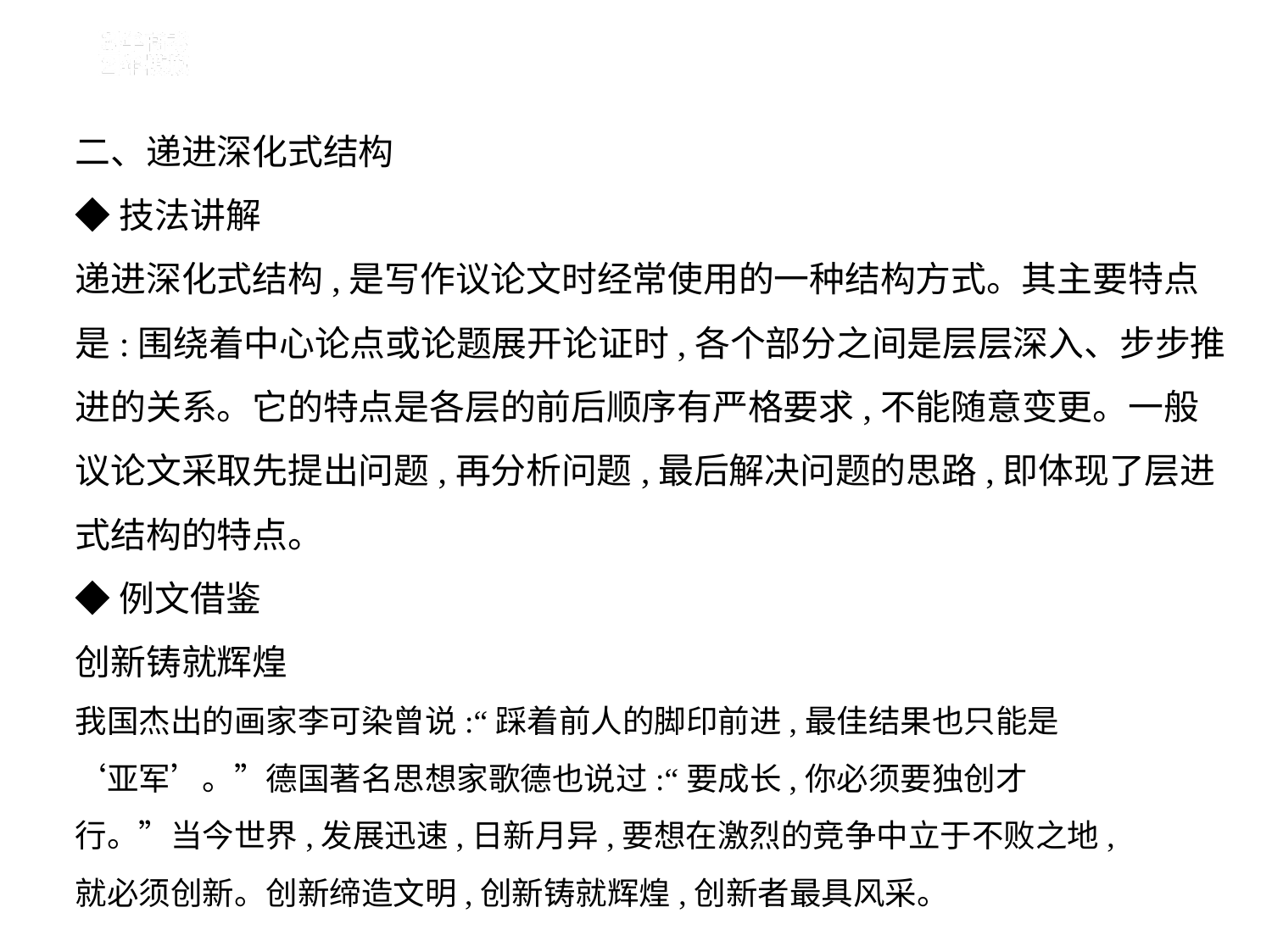

二、递进深化式结构
◆技法讲解
递进深化式结构,是写作议论文时经常使用的一种结构方式。其主要特点
是:围绕着中心论点或论题展开论证时,各个部分之间是层层深入、步步推
进的关系。它的特点是各层的前后顺序有严格要求,不能随意变更。一般
议论文采取先提出问题,再分析问题,最后解决问题的思路,即体现了层进
式结构的特点。
◆例文借鉴
创新铸就辉煌
我国杰出的画家李可染曾说:“踩着前人的脚印前进,最佳结果也只能是
‘亚军’。”德国著名思想家歌德也说过:“要成长,你必须要独创才
行。”当今世界,发展迅速,日新月异,要想在激烈的竞争中立于不败之地,
就必须创新。创新缔造文明,创新铸就辉煌,创新者最具风采。